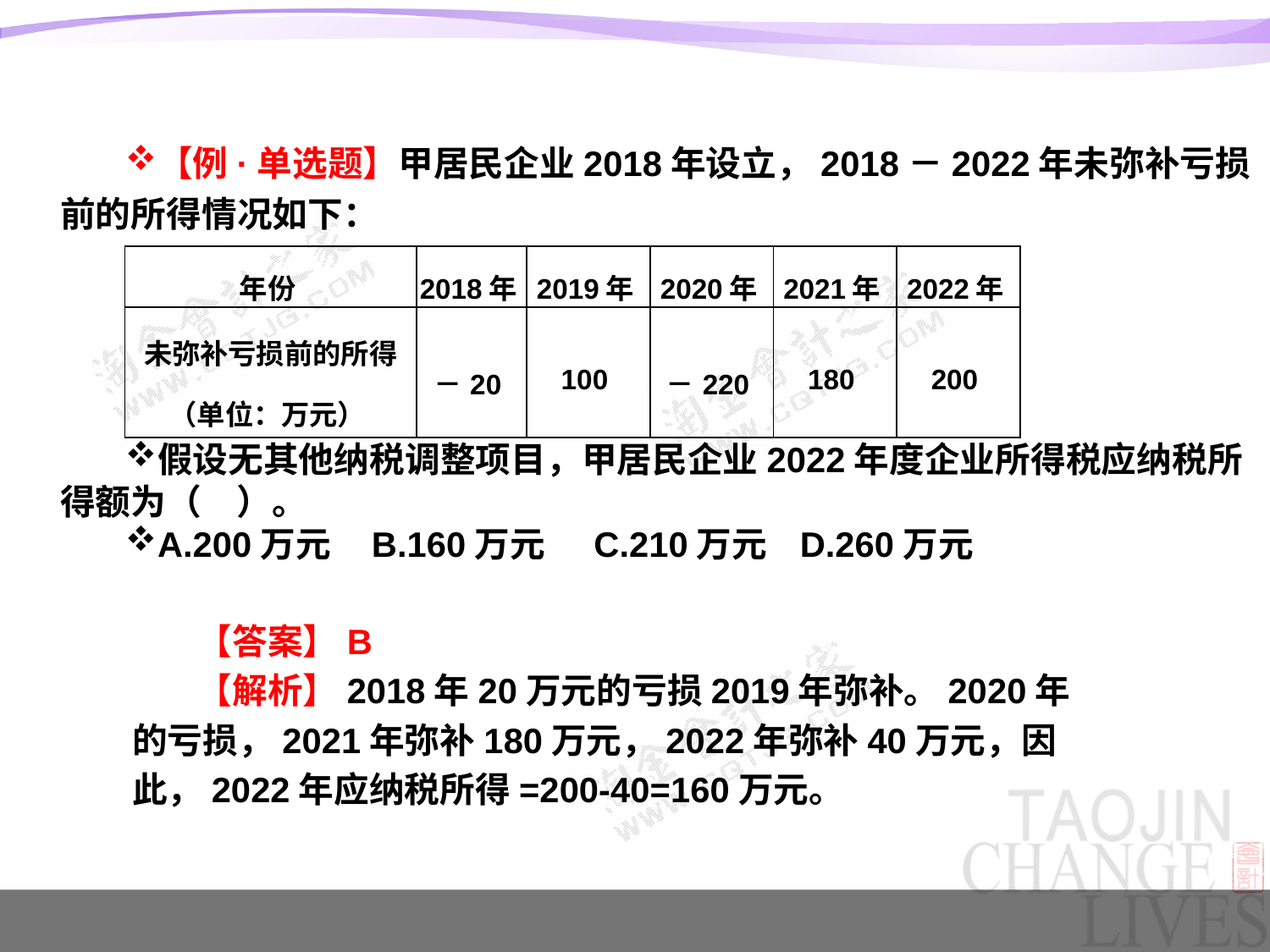

【例·单选题】甲居民企业2018年设立，2018－2022年未弥补亏损前的所得情况如下：

假设无其他纳税调整项目，甲居民企业2022年度企业所得税应纳税所得额为（　）。
A.200万元    B.160万元     C.210万元   D.260万元
| 年份 | 2018年 | 2019年 | 2020年 | 2021年 | 2022年 |
| --- | --- | --- | --- | --- | --- |
| 未弥补亏损前的所得 （单位：万元） | －20 | 100 | －220 | 180 | 200 |
【答案】B
【解析】2018年20万元的亏损2019年弥补。2020年的亏损，2021年弥补180万元，2022年弥补40万元，因此，2022年应纳税所得=200-40=160万元。